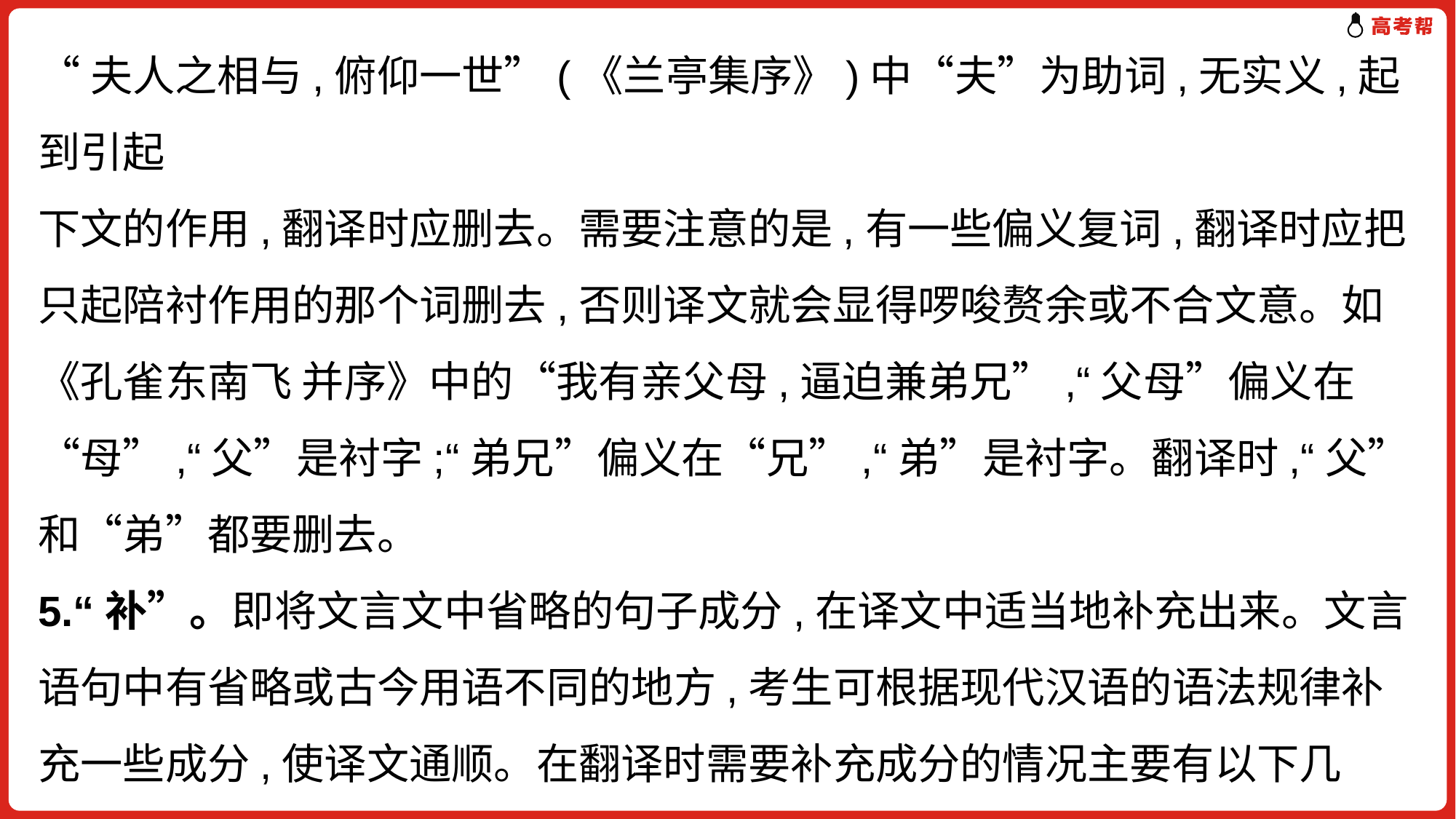

“夫人之相与,俯仰一世”(《兰亭集序》)中“夫”为助词,无实义,起到引起
下文的作用,翻译时应删去。需要注意的是,有一些偏义复词,翻译时应把只起陪衬作用的那个词删去,否则译文就会显得啰唆赘余或不合文意。如《孔雀东南飞 并序》中的“我有亲父母,逼迫兼弟兄”,“父母”偏义在“母”,“父”是衬字;“弟兄”偏义在“兄”,“弟”是衬字。翻译时,“父”和“弟”都要删去。
5.“补”。即将文言文中省略的句子成分,在译文中适当地补充出来。文言语句中有省略或古今用语不同的地方,考生可根据现代汉语的语法规律补充一些成分,使译文通顺。在翻译时需要补充成分的情况主要有以下几种:①省